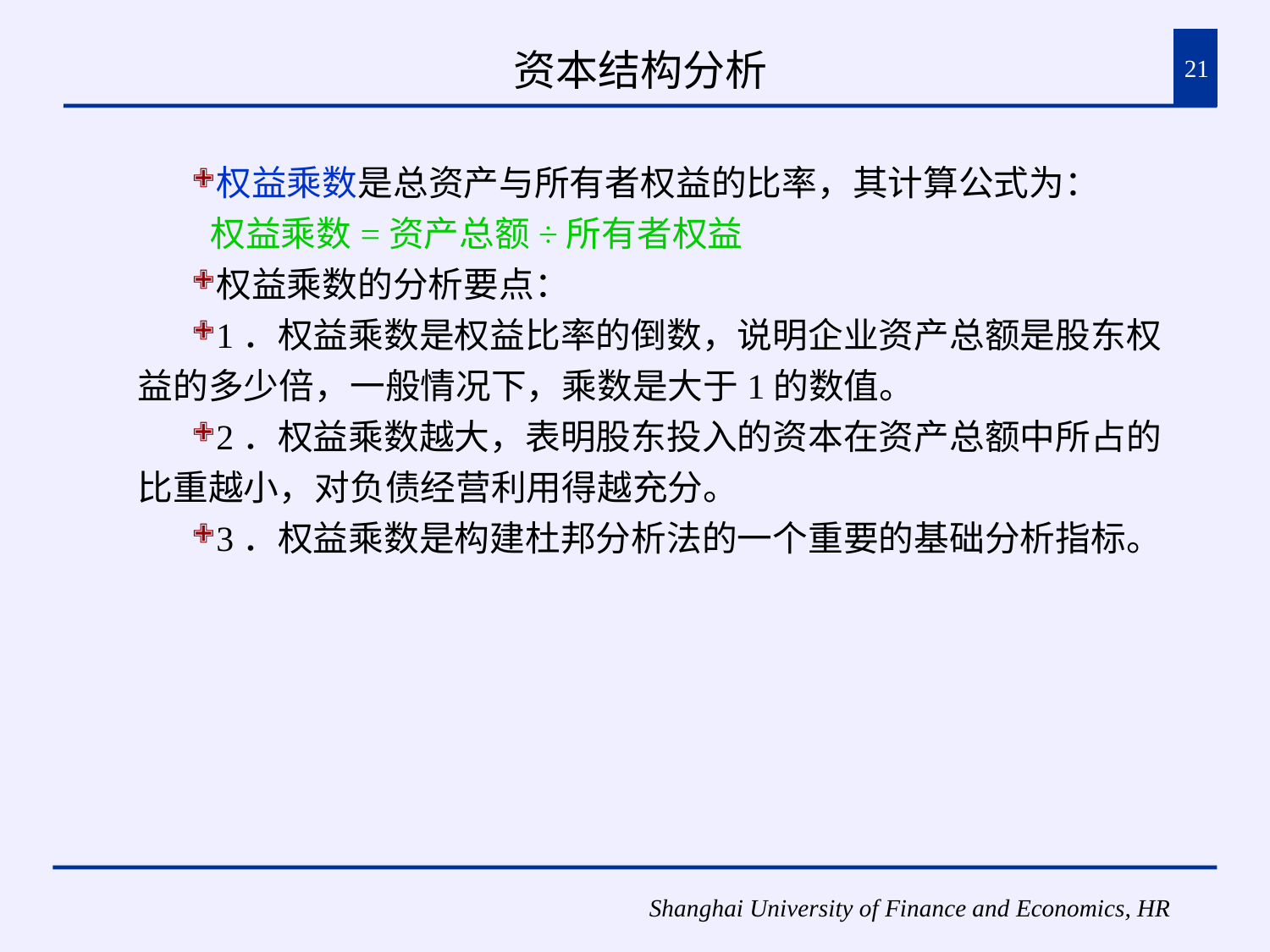

# 资本结构分析
21
权益乘数是总资产与所有者权益的比率，其计算公式为：
         权益乘数=资产总额÷所有者权益
权益乘数的分析要点：
1．权益乘数是权益比率的倒数，说明企业资产总额是股东权益的多少倍，一般情况下，乘数是大于1的数值。
2．权益乘数越大，表明股东投入的资本在资产总额中所占的比重越小，对负债经营利用得越充分。
3．权益乘数是构建杜邦分析法的一个重要的基础分析指标。